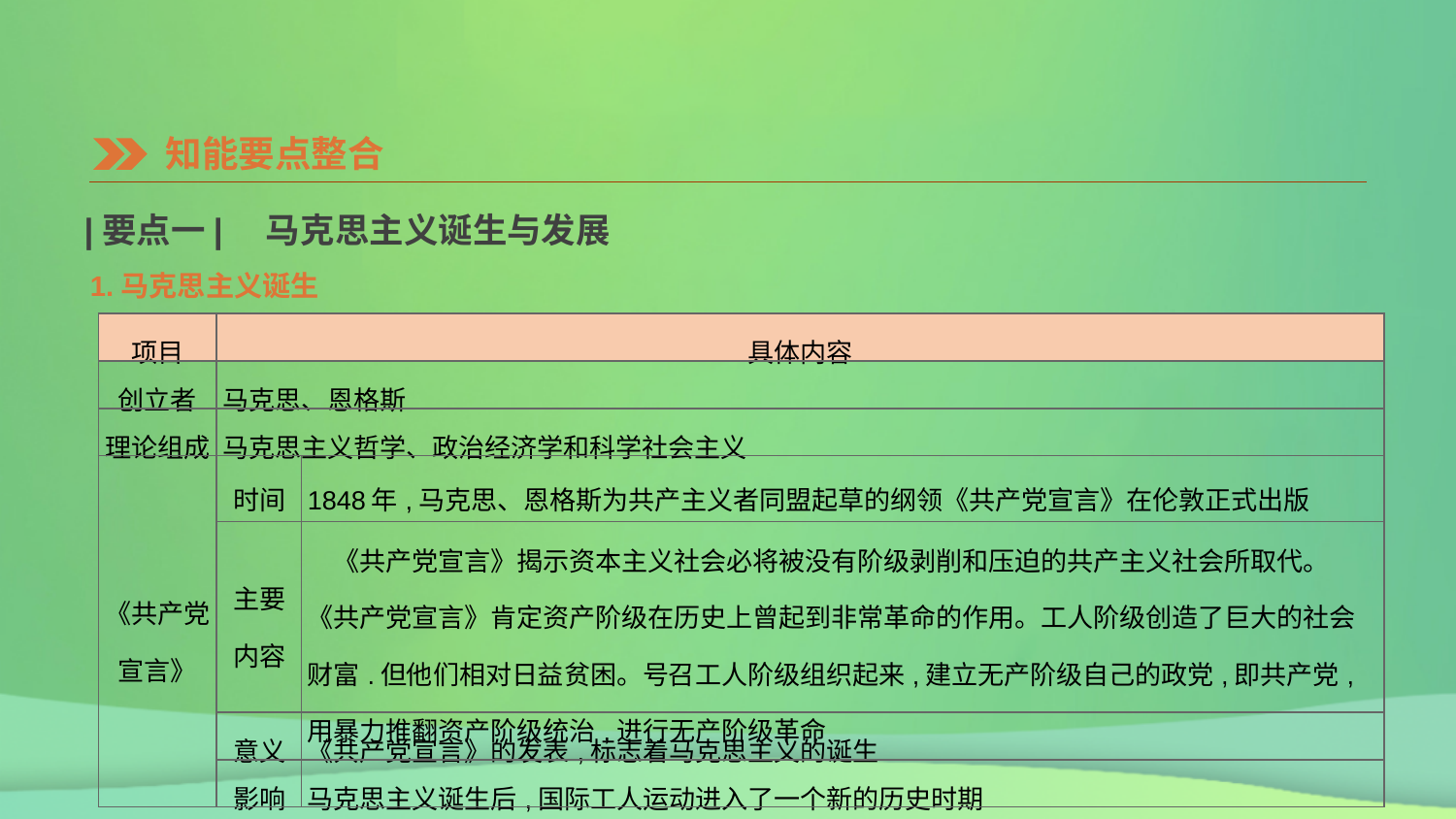

知能要点整合

|要点一|　马克思主义诞生与发展
1.马克思主义诞生
| 项目 | 具体内容 |  |
| --- | --- | --- |
| 创立者 | 马克思、恩格斯 |  |
| 理论组成 | 马克思主义哲学、政治经济学和科学社会主义 |  |
| 《共产党 宣言》 | 时间 | 1848年,马克思、恩格斯为共产主义者同盟起草的纲领《共产党宣言》在伦敦正式出版 |
|  | 主要 内容 | 《共产党宣言》揭示资本主义社会必将被没有阶级剥削和压迫的共产主义社会所取代。《共产党宣言》肯定资产阶级在历史上曾起到非常革命的作用。工人阶级创造了巨大的社会财富.但他们相对日益贫困。号召工人阶级组织起来,建立无产阶级自己的政党,即共产党,用暴力推翻资产阶级统治,进行无产阶级革命 |
|  | 意义 | 《共产党宣言》的发表,标志着马克思主义的诞生 |
|  | 影响 | 马克思主义诞生后,国际工人运动进入了一个新的历史时期 |